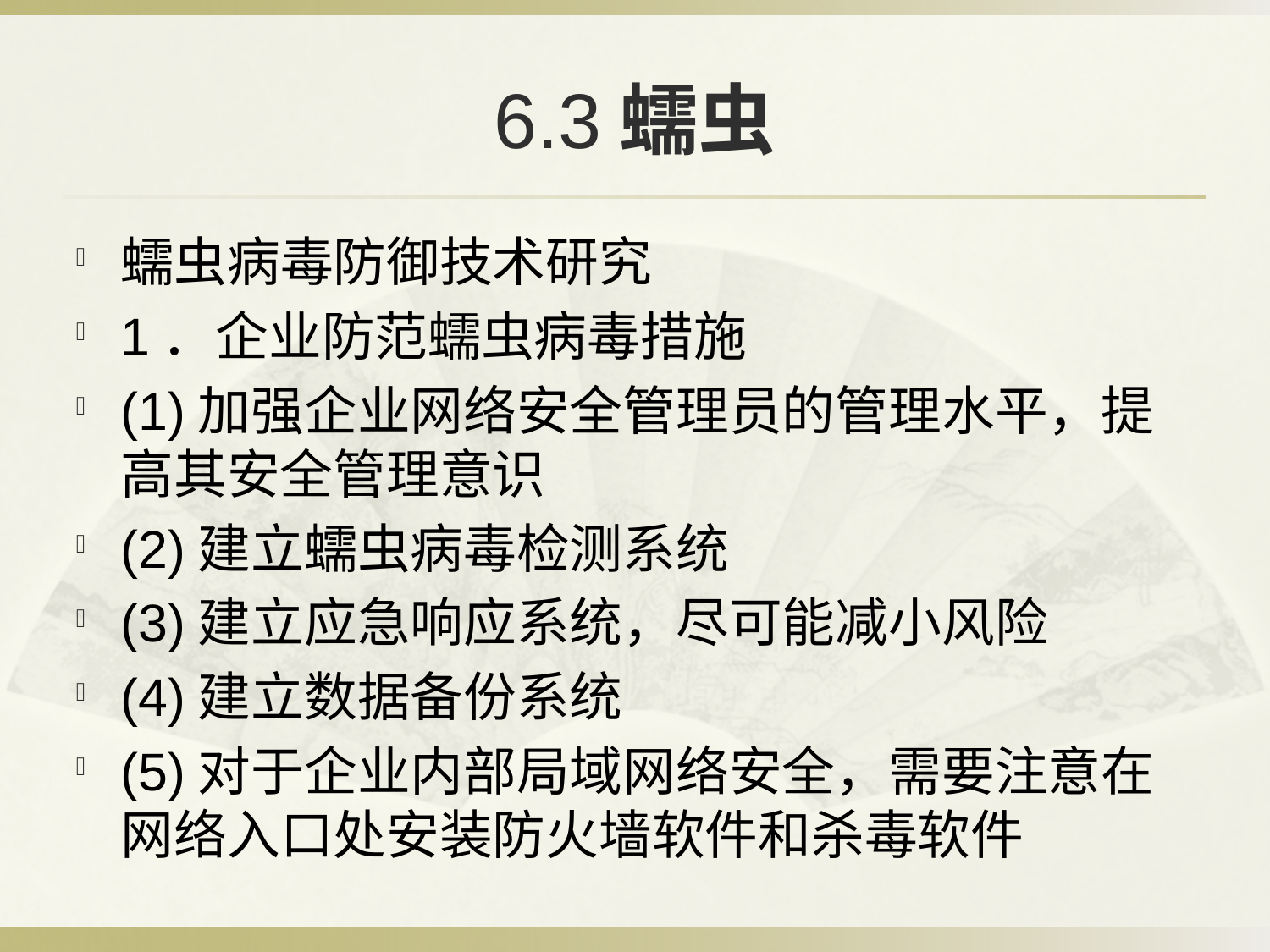

# 6.3蠕虫
蠕虫病毒防御技术研究
1．企业防范蠕虫病毒措施
(1)加强企业网络安全管理员的管理水平，提高其安全管理意识
(2)建立蠕虫病毒检测系统
(3)建立应急响应系统，尽可能减小风险
(4)建立数据备份系统
(5)对于企业内部局域网络安全，需要注意在网络入口处安装防火墙软件和杀毒软件